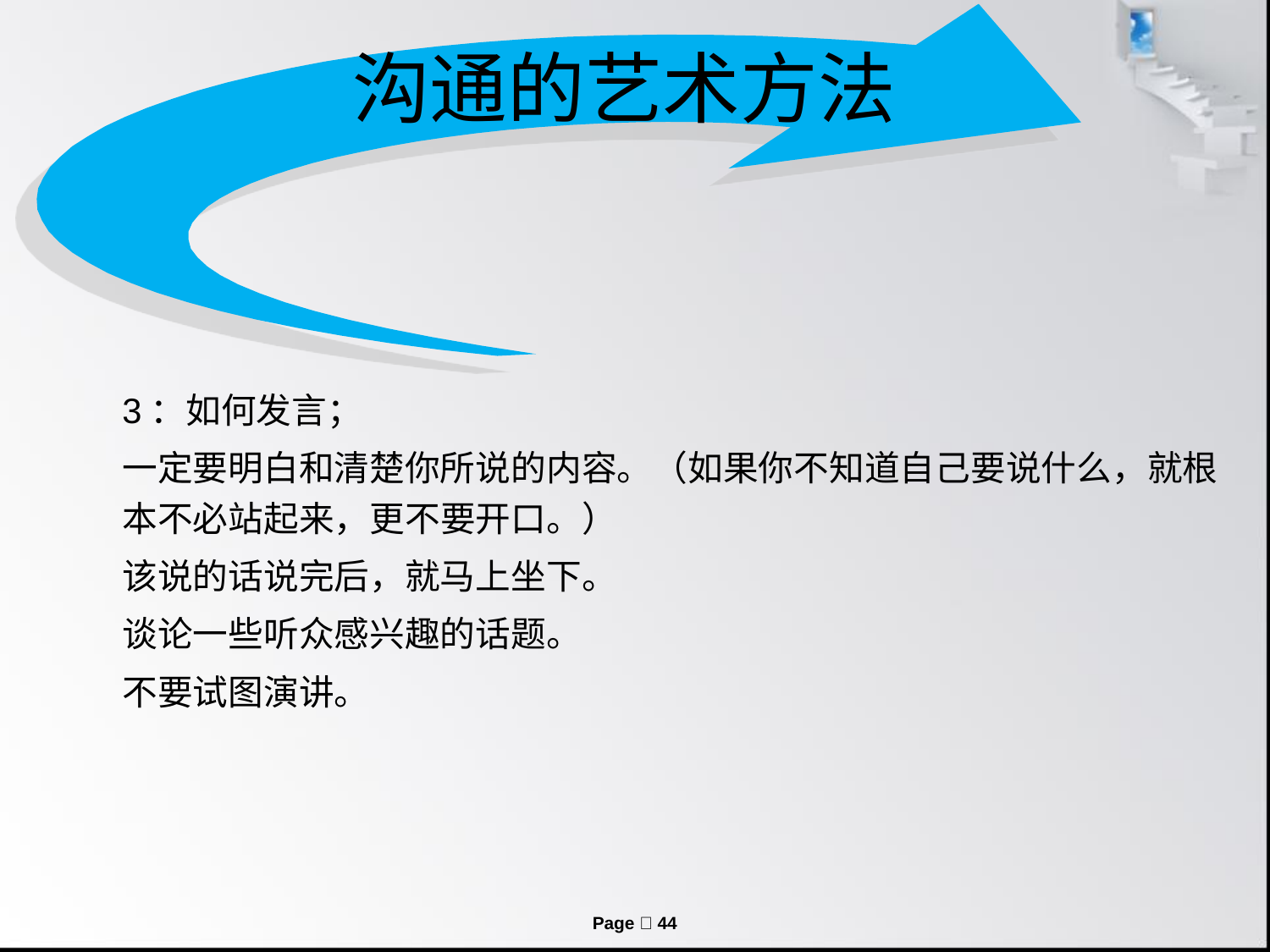

沟通的艺术方法
3：如何发言；
一定要明白和清楚你所说的内容。（如果你不知道自己要说什么，就根本不必站起来，更不要开口。）
该说的话说完后，就马上坐下。
谈论一些听众感兴趣的话题。
不要试图演讲。